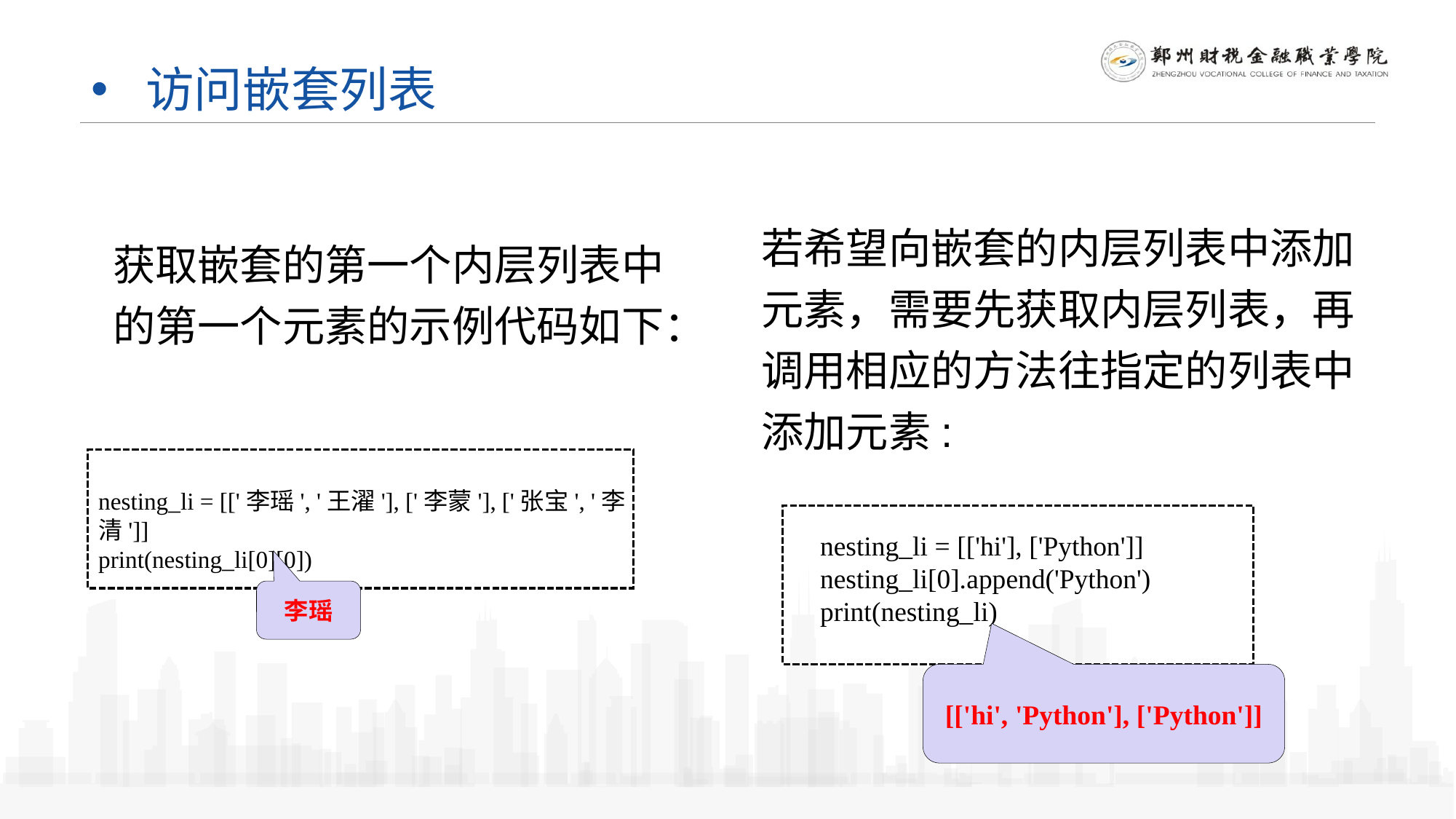

# 访问嵌套列表
若希望向嵌套的内层列表中添加元素，需要先获取内层列表，再调用相应的方法往指定的列表中添加元素:
获取嵌套的第一个内层列表中的第一个元素的示例代码如下：

nesting_li = [['李瑶', '王濯'], ['李蒙'], ['张宝', '李清']]
print(nesting_li[0][0])

nesting_li = [['hi'], ['Python']]
nesting_li[0].append('Python')
print(nesting_li)
李瑶
[['hi', 'Python'], ['Python']]